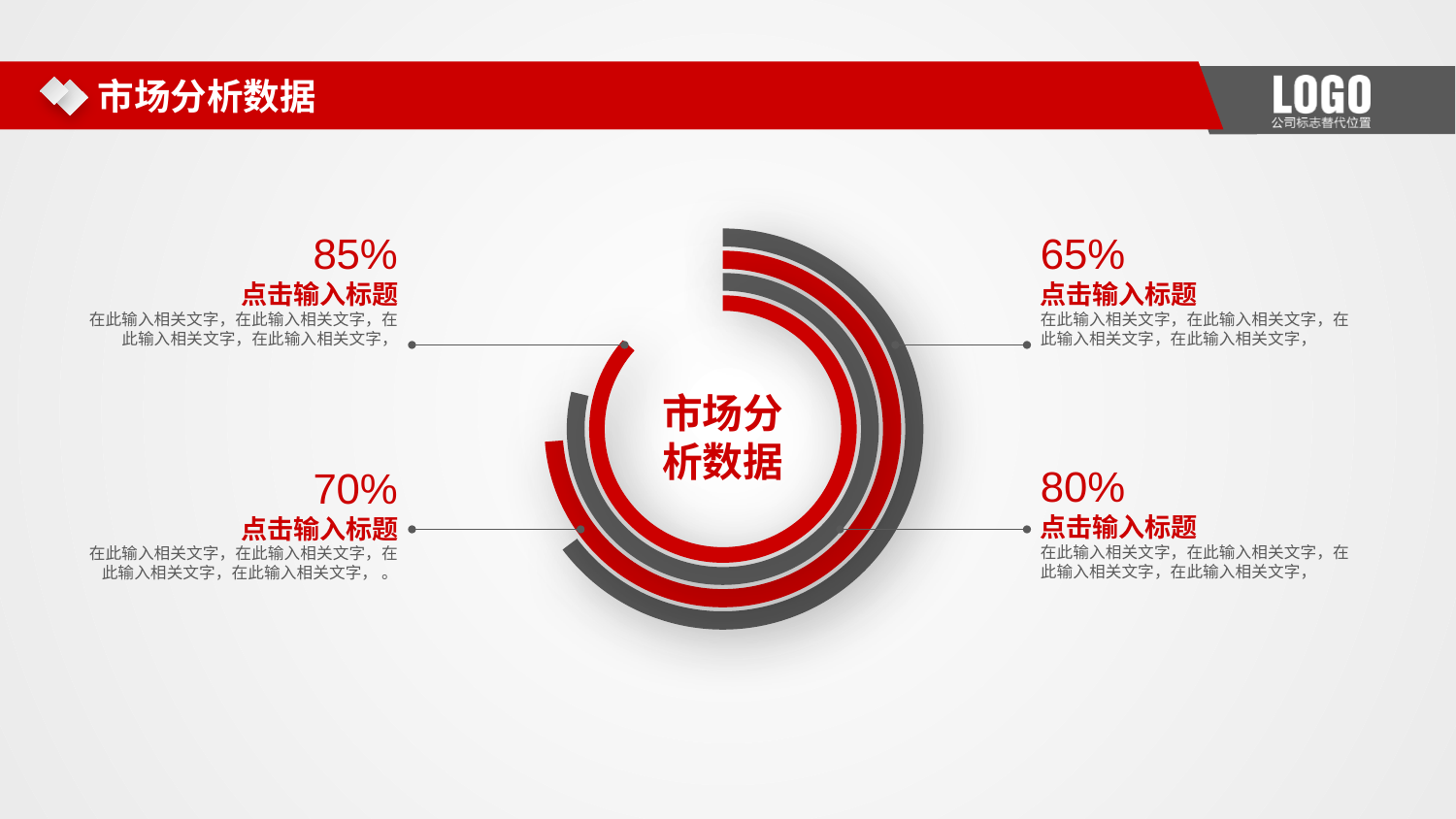

市场分析数据
85%
点击输入标题
在此输入相关文字，在此输入相关文字，在此输入相关文字，在此输入相关文字，
70%
点击输入标题
在此输入相关文字，在此输入相关文字，在此输入相关文字，在此输入相关文字， 。
65%
点击输入标题
在此输入相关文字，在此输入相关文字，在此输入相关文字，在此输入相关文字，
80%
点击输入标题
在此输入相关文字，在此输入相关文字，在此输入相关文字，在此输入相关文字，

市场分析数据